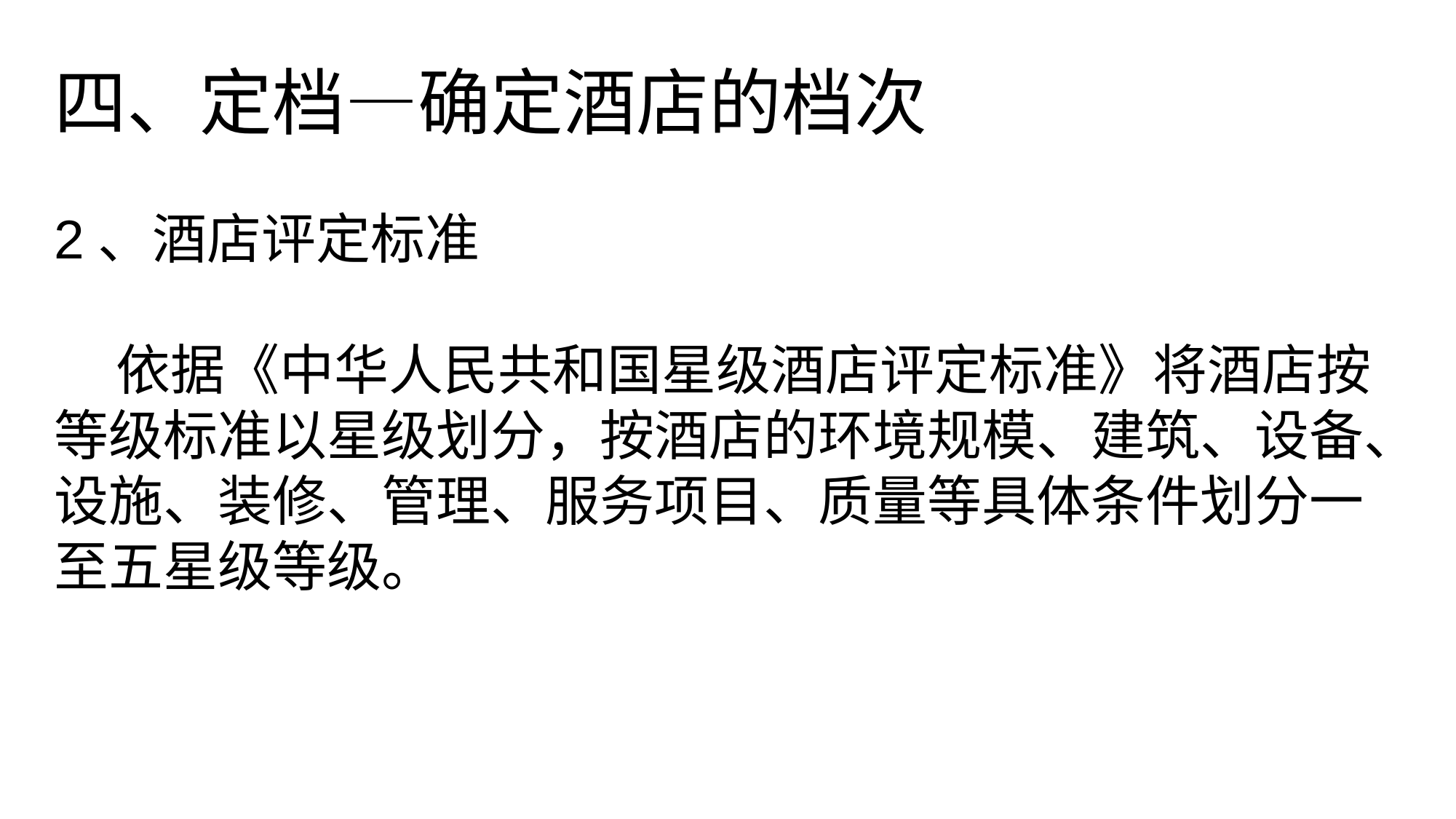

四、定档—确定酒店的档次
2、酒店评定标准

    依据《中华人民共和国星级酒店评定标准》将酒店按等级标准以星级划分，按酒店的环境规模、建筑、设备、设施、装修、管理、服务项目、质量等具体条件划分一至五星级等级。